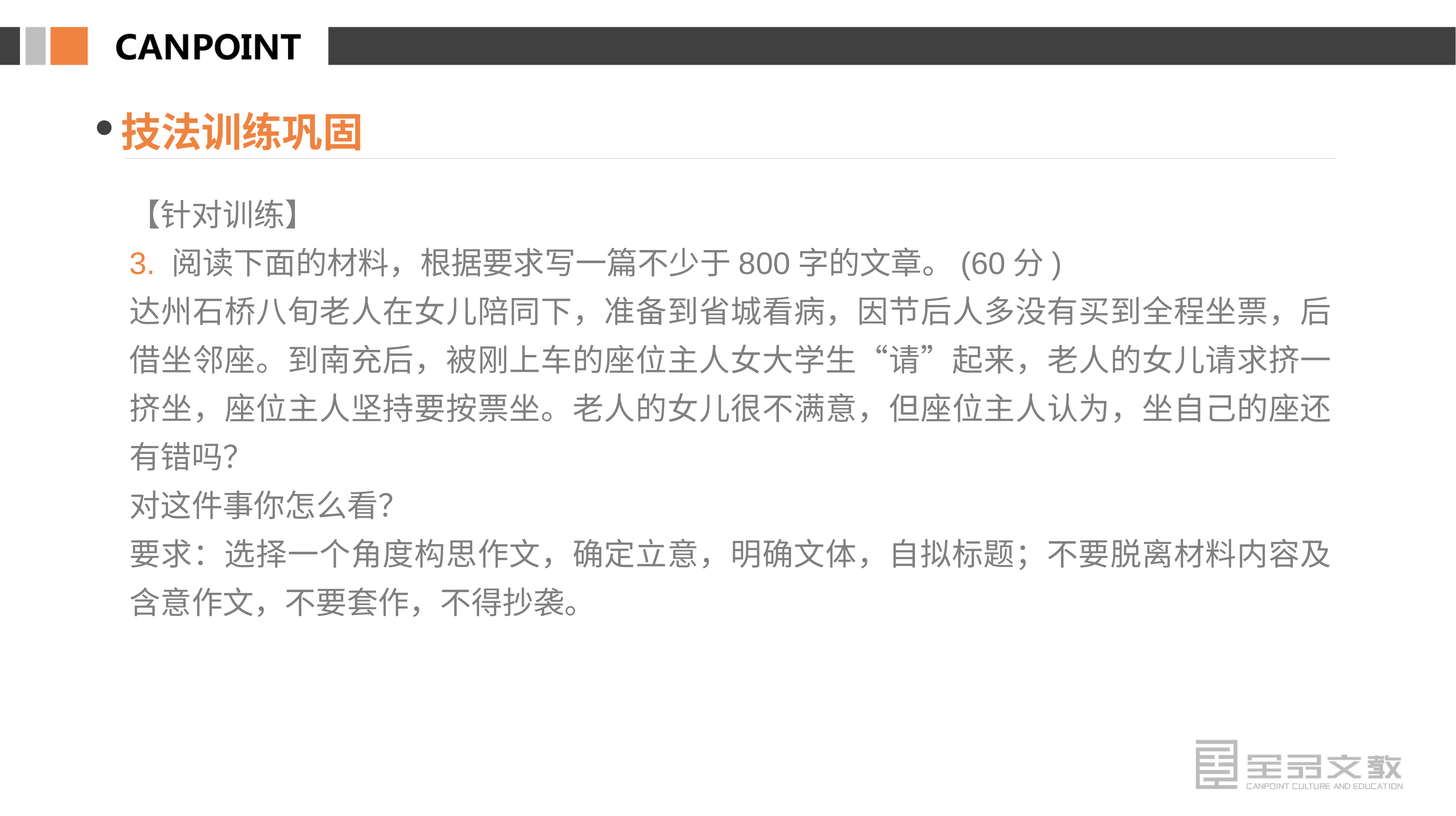

技法训练巩固

【针对训练】
3. 阅读下面的材料，根据要求写一篇不少于800字的文章。(60分)
达州石桥八旬老人在女儿陪同下，准备到省城看病，因节后人多没有买到全程坐票，后借坐邻座。到南充后，被刚上车的座位主人女大学生“请”起来，老人的女儿请求挤一挤坐，座位主人坚持要按票坐。老人的女儿很不满意，但座位主人认为，坐自己的座还有错吗？
对这件事你怎么看？
要求：选择一个角度构思作文，确定立意，明确文体，自拟标题；不要脱离材料内容及含意作文，不要套作，不得抄袭。